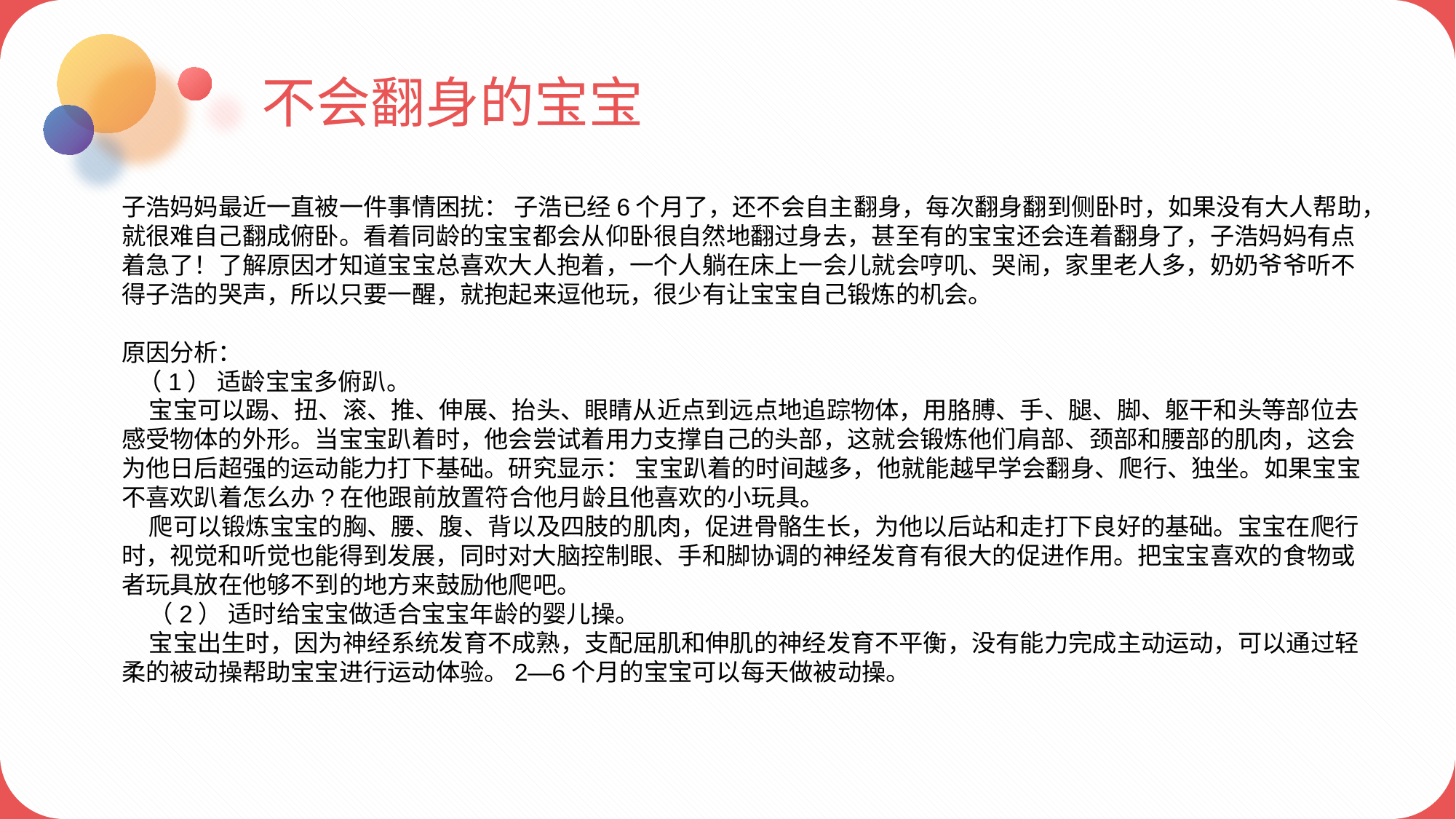

不会翻身的宝宝
子浩妈妈最近一直被一件事情困扰： 子浩已经6个月了，还不会自主翻身，每次翻身翻到侧卧时，如果没有大人帮助，就很难自己翻成俯卧。看着同龄的宝宝都会从仰卧很自然地翻过身去，甚至有的宝宝还会连着翻身了，子浩妈妈有点着急了！了解原因才知道宝宝总喜欢大人抱着，一个人躺在床上一会儿就会哼叽、哭闹，家里老人多，奶奶爷爷听不得子浩的哭声，所以只要一醒，就抱起来逗他玩，很少有让宝宝自己锻炼的机会。

原因分析：
  （1） 适龄宝宝多俯趴。
    宝宝可以踢、扭、滚、推、伸展、抬头、眼睛从近点到远点地追踪物体，用胳膊、手、腿、脚、躯干和头等部位去感受物体的外形。当宝宝趴着时，他会尝试着用力支撑自己的头部，这就会锻炼他们肩部、颈部和腰部的肌肉，这会为他日后超强的运动能力打下基础。研究显示： 宝宝趴着的时间越多，他就能越早学会翻身、爬行、独坐。如果宝宝不喜欢趴着怎么办?在他跟前放置符合他月龄且他喜欢的小玩具。
    爬可以锻炼宝宝的胸、腰、腹、背以及四肢的肌肉，促进骨骼生长，为他以后站和走打下良好的基础。宝宝在爬行时，视觉和听觉也能得到发展，同时对大脑控制眼、手和脚协调的神经发育有很大的促进作用。把宝宝喜欢的食物或者玩具放在他够不到的地方来鼓励他爬吧。
    （2） 适时给宝宝做适合宝宝年龄的婴儿操。
    宝宝出生时，因为神经系统发育不成熟，支配屈肌和伸肌的神经发育不平衡，没有能力完成主动运动，可以通过轻柔的被动操帮助宝宝进行运动体验。2—6个月的宝宝可以每天做被动操。